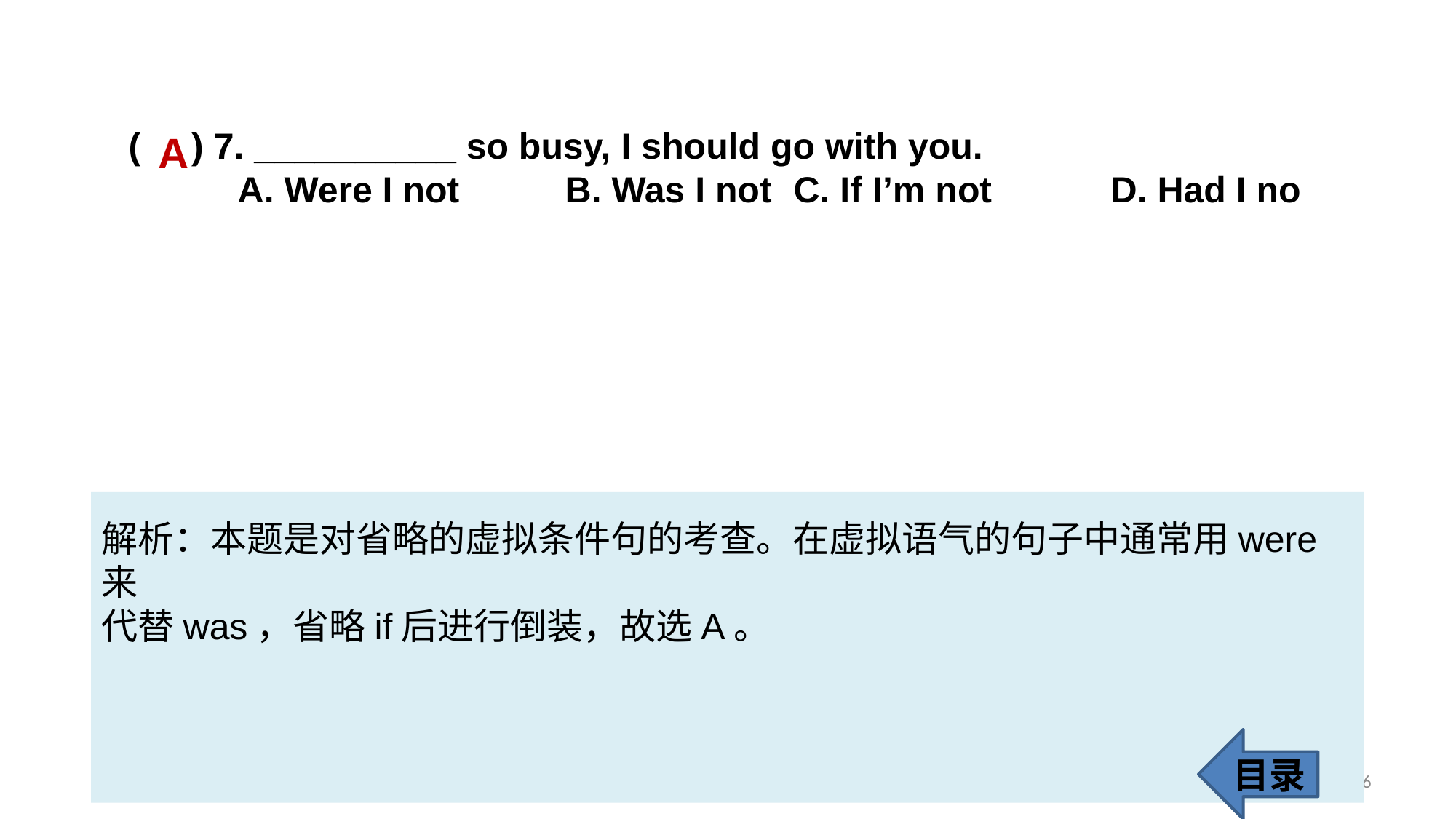

(     ) 7. __________ so busy, I should go with you.
	A. Were I not 	B. Was I not	 C. If I’m not 	D. Had I no
A

解析：本题是对省略的虚拟条件句的考查。在虚拟语气的句子中通常用were来
代替was，省略if后进行倒装，故选A。
目录
66